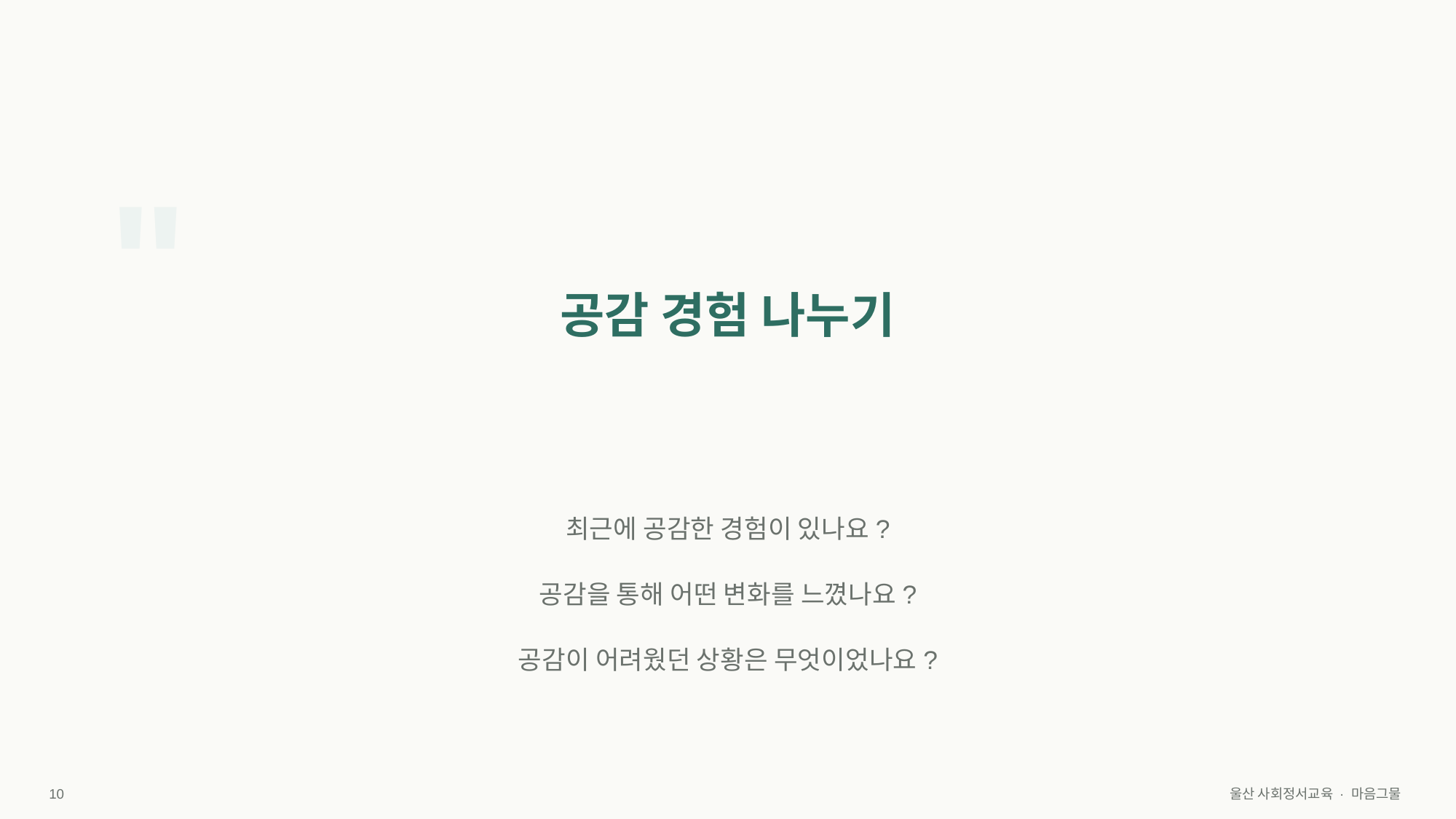

"
공감 경험 나누기
최근에 공감한 경험이 있나요?
공감을 통해 어떤 변화를 느꼈나요?
공감이 어려웠던 상황은 무엇이었나요?
10
울산 사회정서교육 · 마음그물